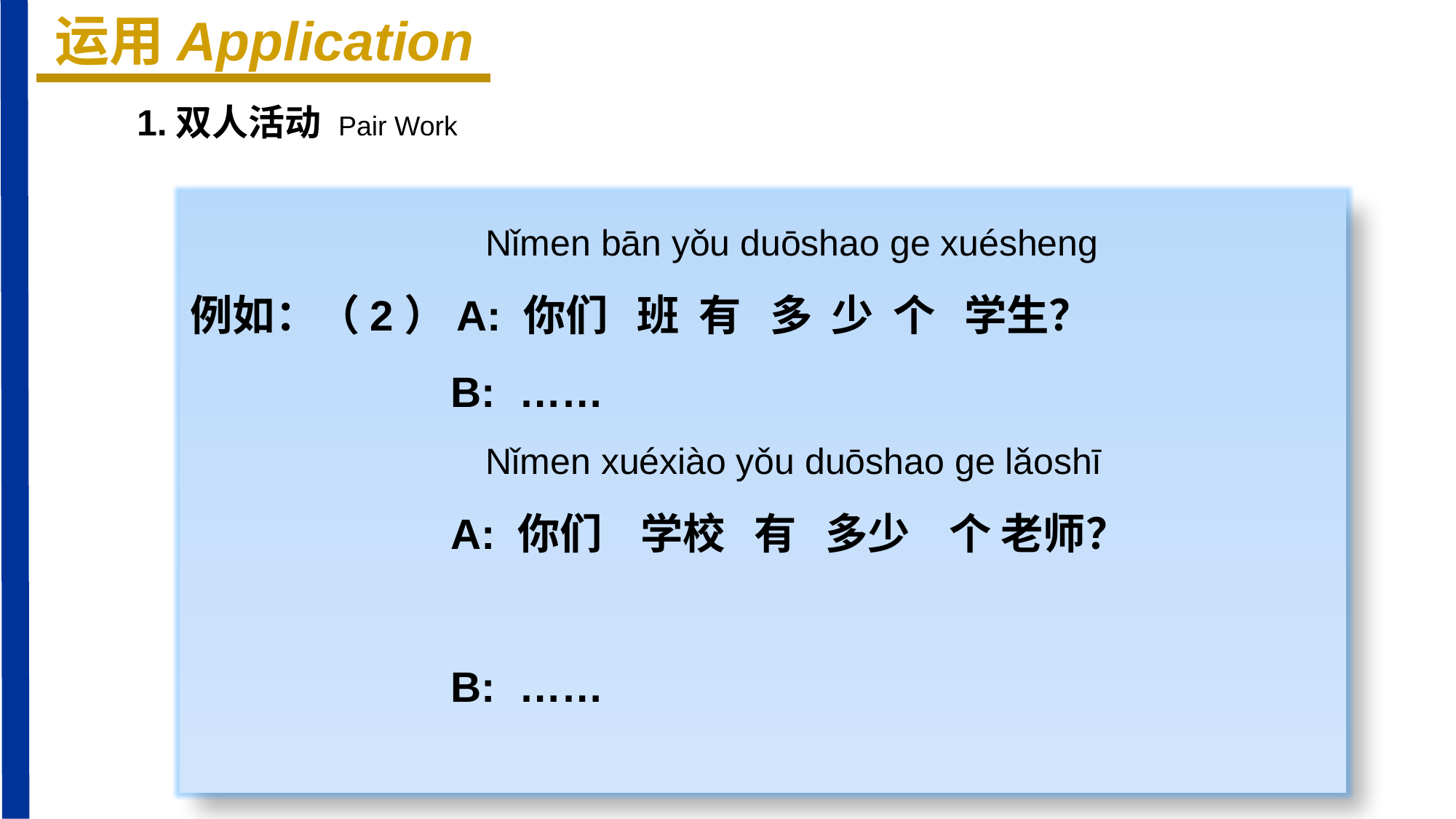

运用Application
1.双人活动 Pair Work
                             Nǐmen bān yǒu duōshao ɡe xuéshenɡ
例如：（2）A: 你们   班  有   多  少  个   学生？
                      B:  ……
                             Nǐmen xuéxiào yǒu duōshao ɡe lǎoshī
                      A: 你们    学校   有   多少    个 老师？
                      B:  ……